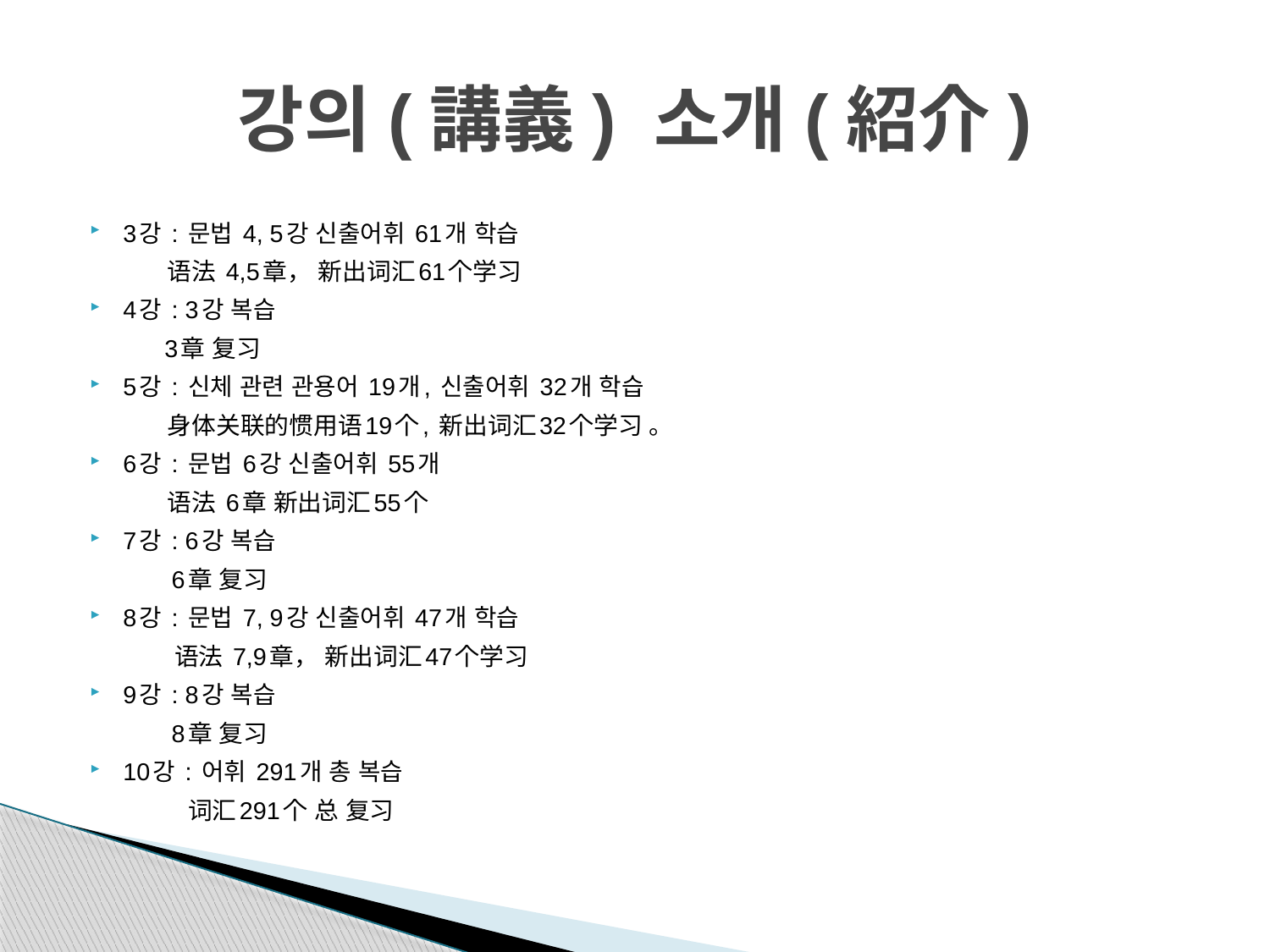

# 강의(講義) 소개(紹介)
3강 : 문법 4, 5강 신출어휘 61개 학습
           语法 4,5章， 新出词汇61个学习
4강 : 3강 복습
           3章 复习
5강 : 신체 관련 관용어 19개, 신출어휘 32개 학습
           身体关联的惯用语19个, 新出词汇32个学习 。
6강 : 문법 6강 신출어휘 55개
           语法 6章 新出词汇55个
7강 : 6강 복습
            6章 复习
8강 : 문법 7, 9강 신출어휘 47개 학습
            语法 7,9章， 新出词汇47个学习
9강 : 8강 복습
            8章 复习
10강 : 어휘 291개 총 복습
              词汇291个 总 复习